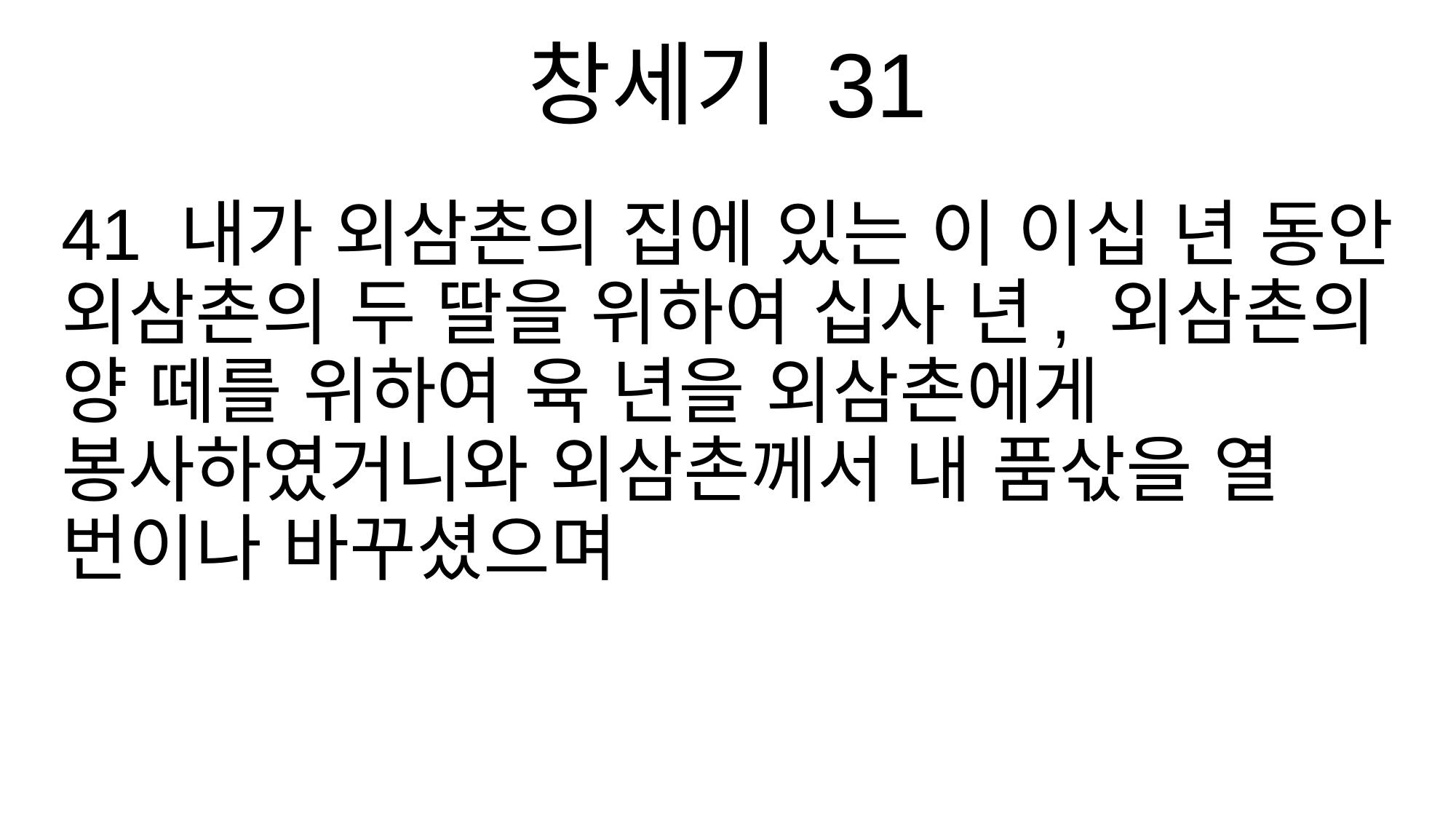

창세기 31
41 내가 외삼촌의 집에 있는 이 이십 년 동안 외삼촌의 두 딸을 위하여 십사 년, 외삼촌의 양 떼를 위하여 육 년을 외삼촌에게 봉사하였거니와 외삼촌께서 내 품삯을 열 번이나 바꾸셨으며